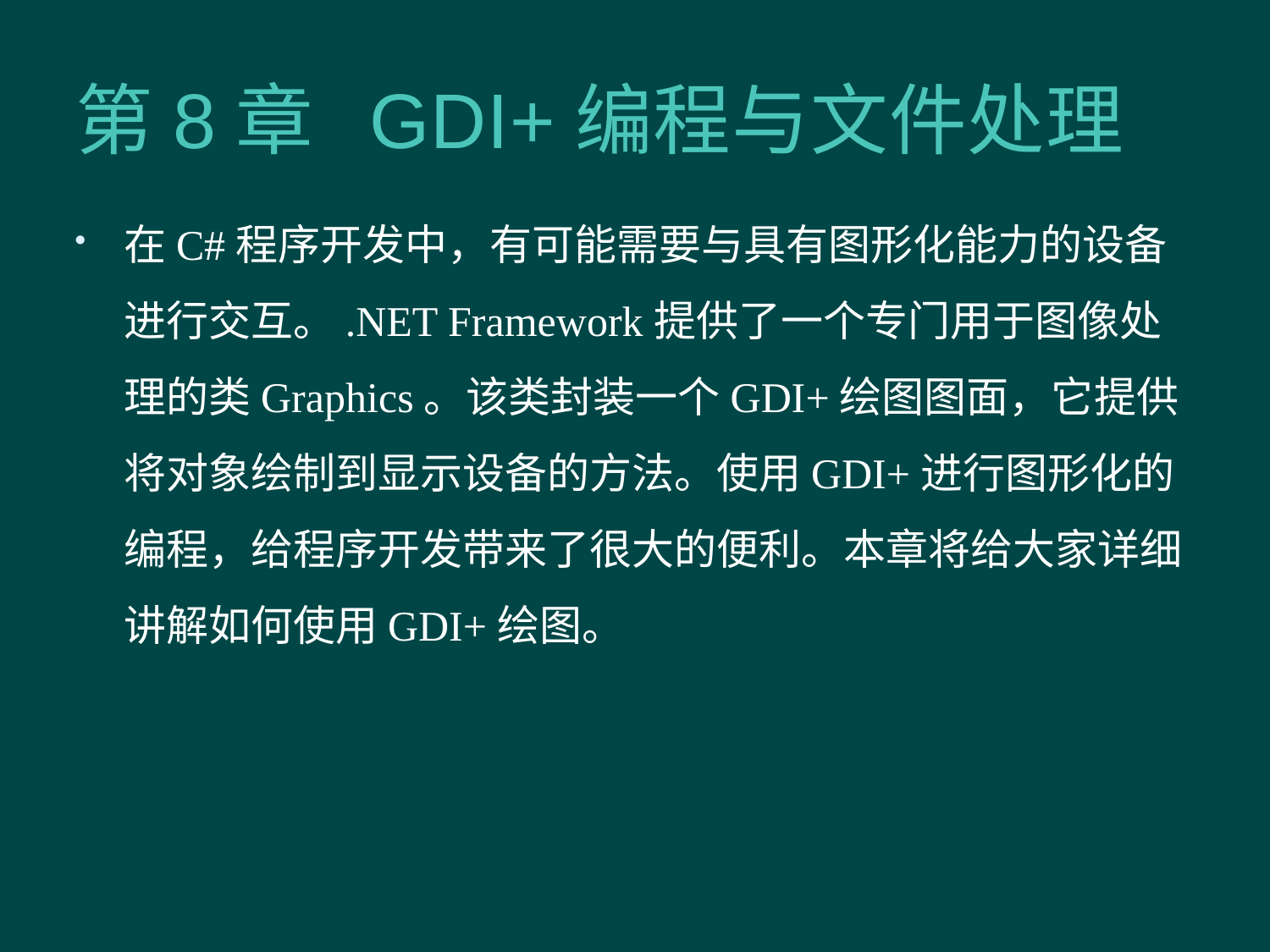

# 第8章  GDI+编程与文件处理
在C#程序开发中，有可能需要与具有图形化能力的设备进行交互。.NET Framework提供了一个专门用于图像处理的类Graphics。该类封装一个GDI+绘图图面，它提供将对象绘制到显示设备的方法。使用GDI+进行图形化的编程，给程序开发带来了很大的便利。本章将给大家详细讲解如何使用GDI+绘图。